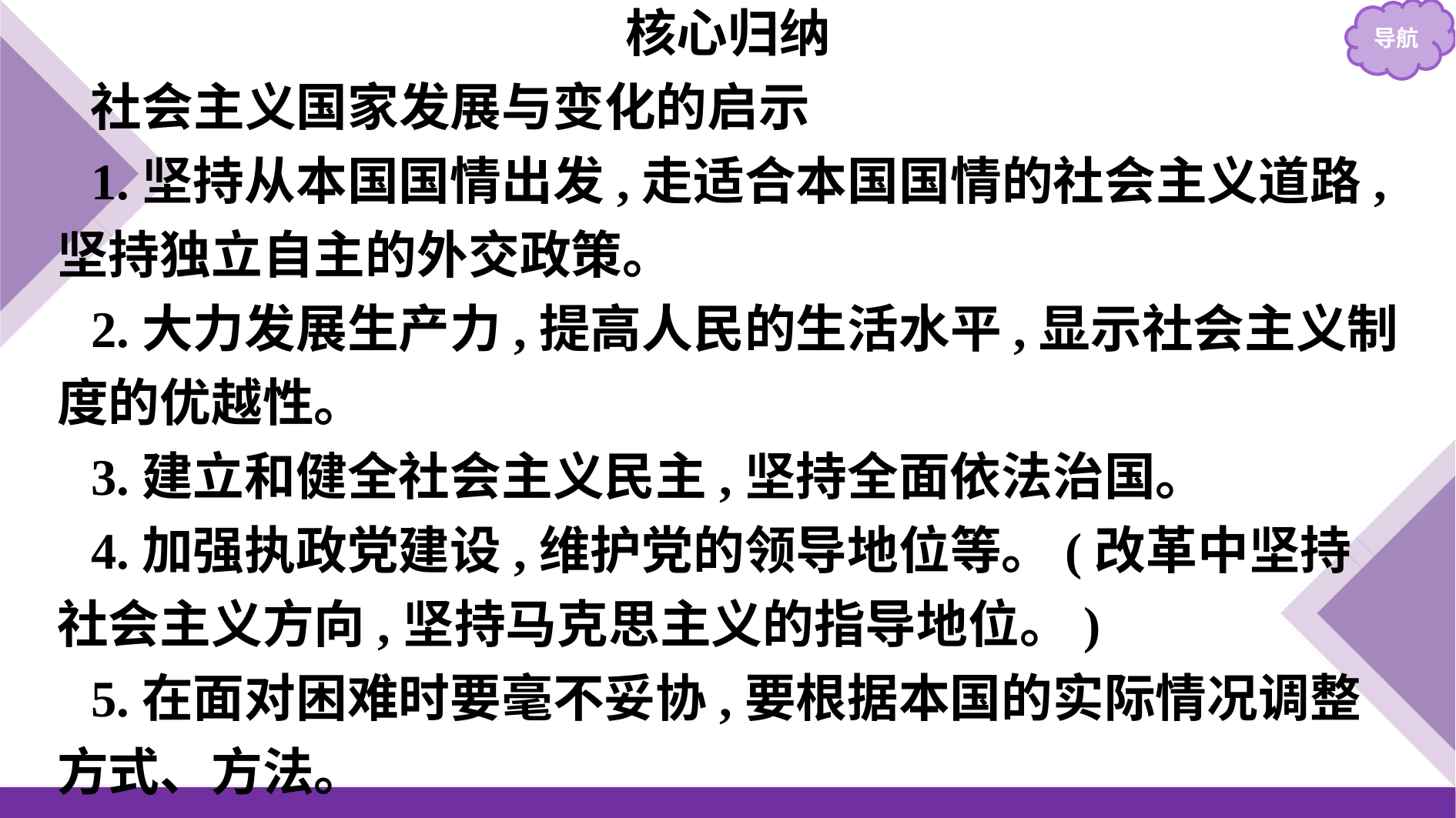

核心归纳
社会主义国家发展与变化的启示
1.坚持从本国国情出发,走适合本国国情的社会主义道路,坚持独立自主的外交政策。
2.大力发展生产力,提高人民的生活水平,显示社会主义制度的优越性。
3.建立和健全社会主义民主,坚持全面依法治国。
4.加强执政党建设,维护党的领导地位等。(改革中坚持社会主义方向,坚持马克思主义的指导地位。)
5.在面对困难时要毫不妥协,要根据本国的实际情况调整方式、方法。